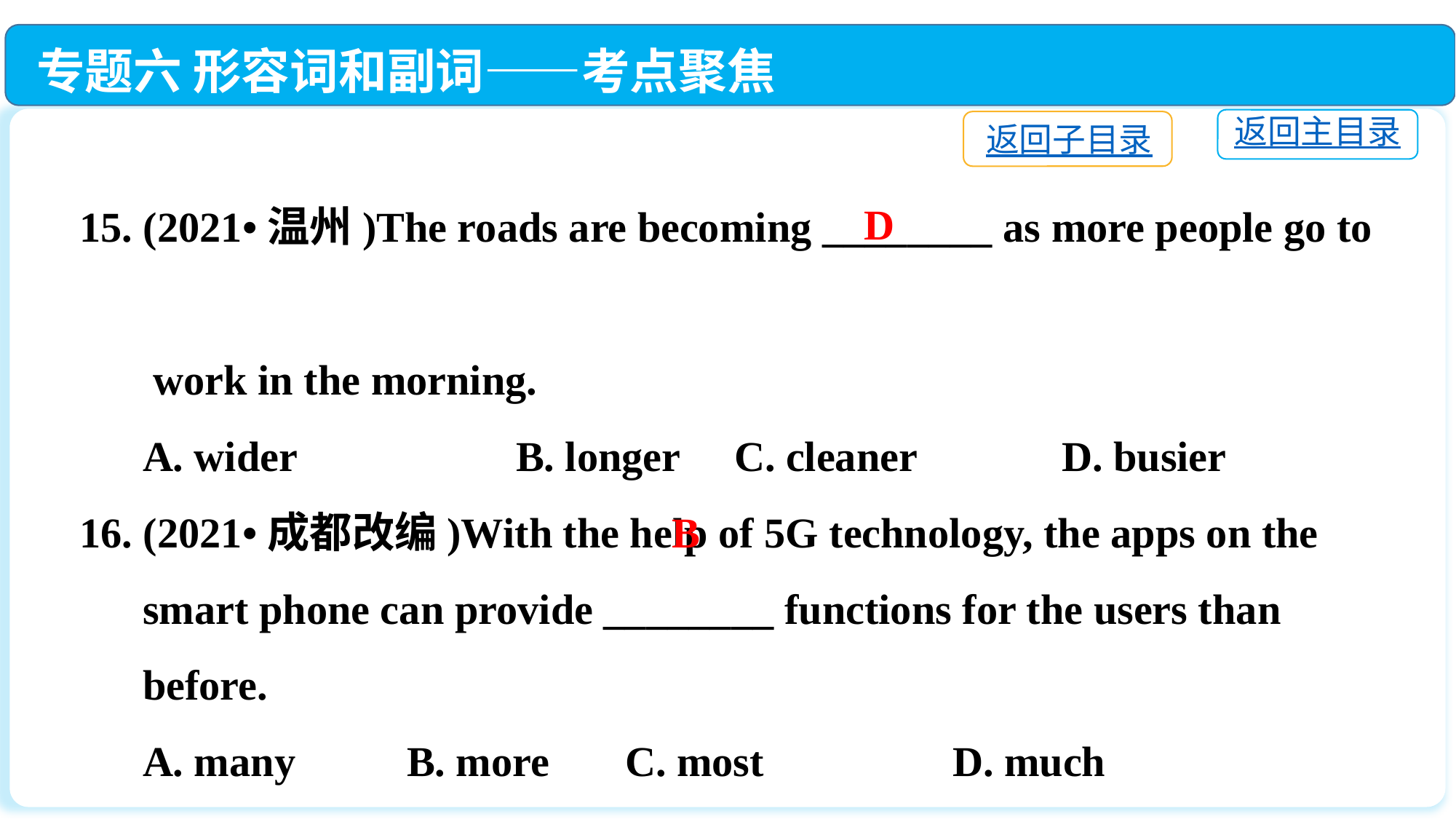

专题六 形容词和副词——考点聚焦

返回主目录

返回子目录
15. (2021•温州)The roads are becoming ________ as more people go to
       work in the morning.
      A. wider		B. longer	C. cleaner		D. busier
16. (2021•成都改编)With the help of 5G technology, the apps on the
      smart phone can provide ________ functions for the users than
      before.
      A. many　　 	B. more	C. most　　	D. much
D
B